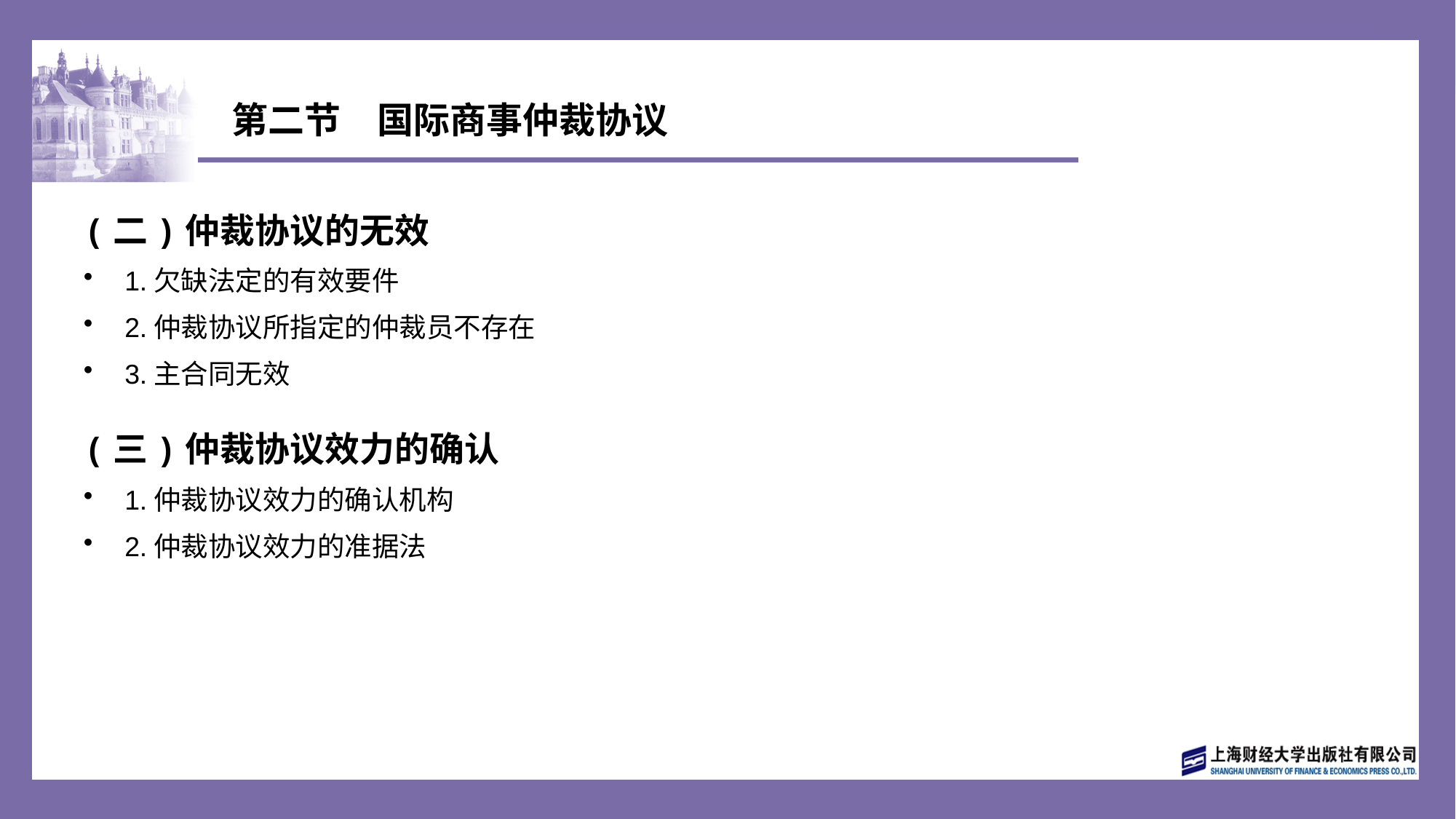

# 第二节　国际商事仲裁协议
(二)仲裁协议的无效
1.欠缺法定的有效要件
2.仲裁协议所指定的仲裁员不存在
3.主合同无效
(三)仲裁协议效力的确认
1.仲裁协议效力的确认机构
2.仲裁协议效力的准据法